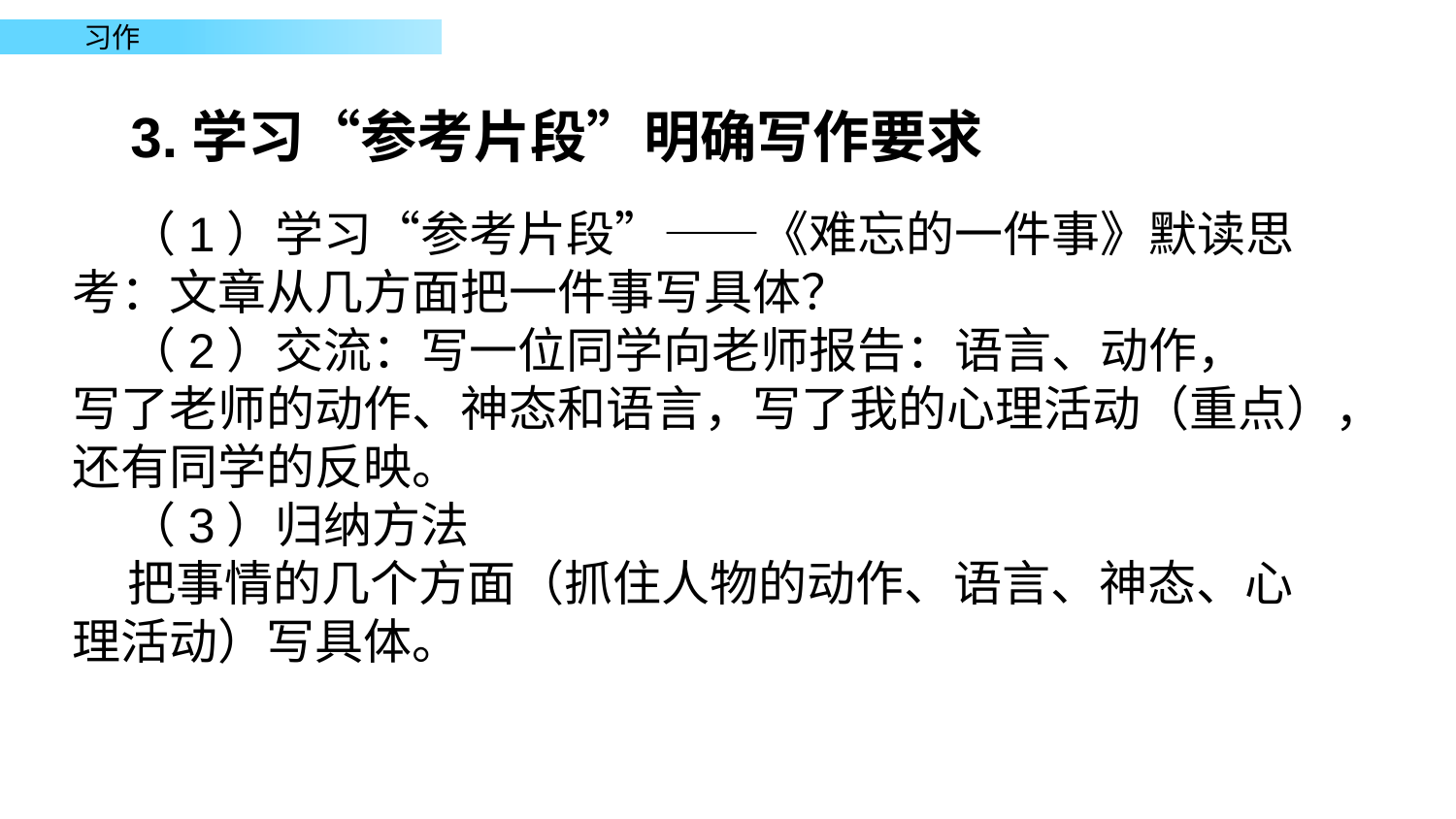

3.学习“参考片段”明确写作要求
    （1）学习“参考片段”——《难忘的一件事》默读思考：文章从几方面把一件事写具体？
    （2）交流：写一位同学向老师报告：语言、动作，
写了老师的动作、神态和语言，写了我的心理活动（重点），还有同学的反映。
    （3）归纳方法
    把事情的几个方面（抓住人物的动作、语言、神态、心理活动）写具体。